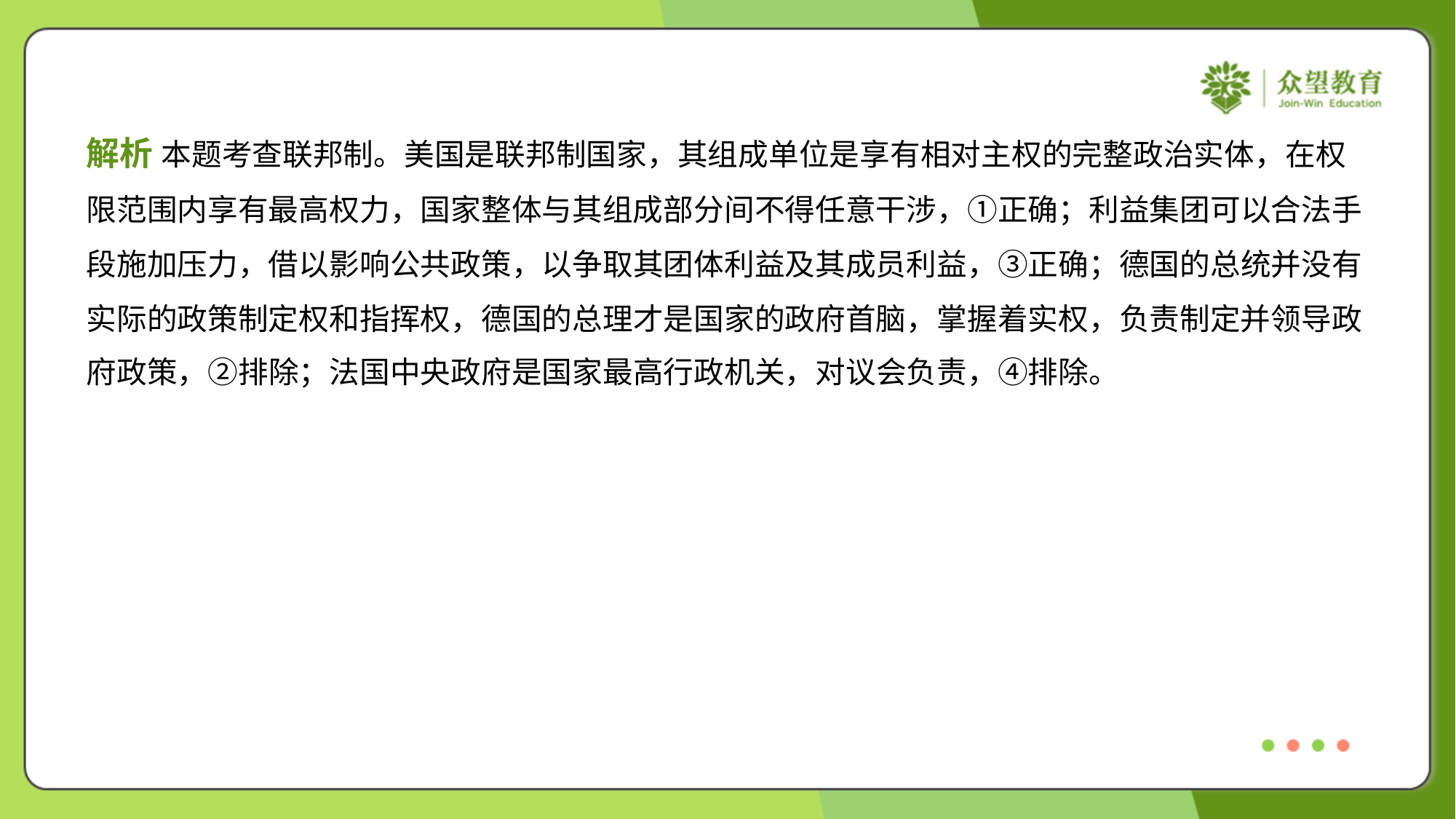

解析 本题考查联邦制。美国是联邦制国家，其组成单位是享有相对主权的完整政治实体，在权
限范围内享有最高权力，国家整体与其组成部分间不得任意干涉，①正确；利益集团可以合法手
段施加压力，借以影响公共政策，以争取其团体利益及其成员利益，③正确；德国的总统并没有
实际的政策制定权和指挥权，德国的总理才是国家的政府首脑，掌握着实权，负责制定并领导政
府政策，②排除；法国中央政府是国家最高行政机关，对议会负责，④排除。